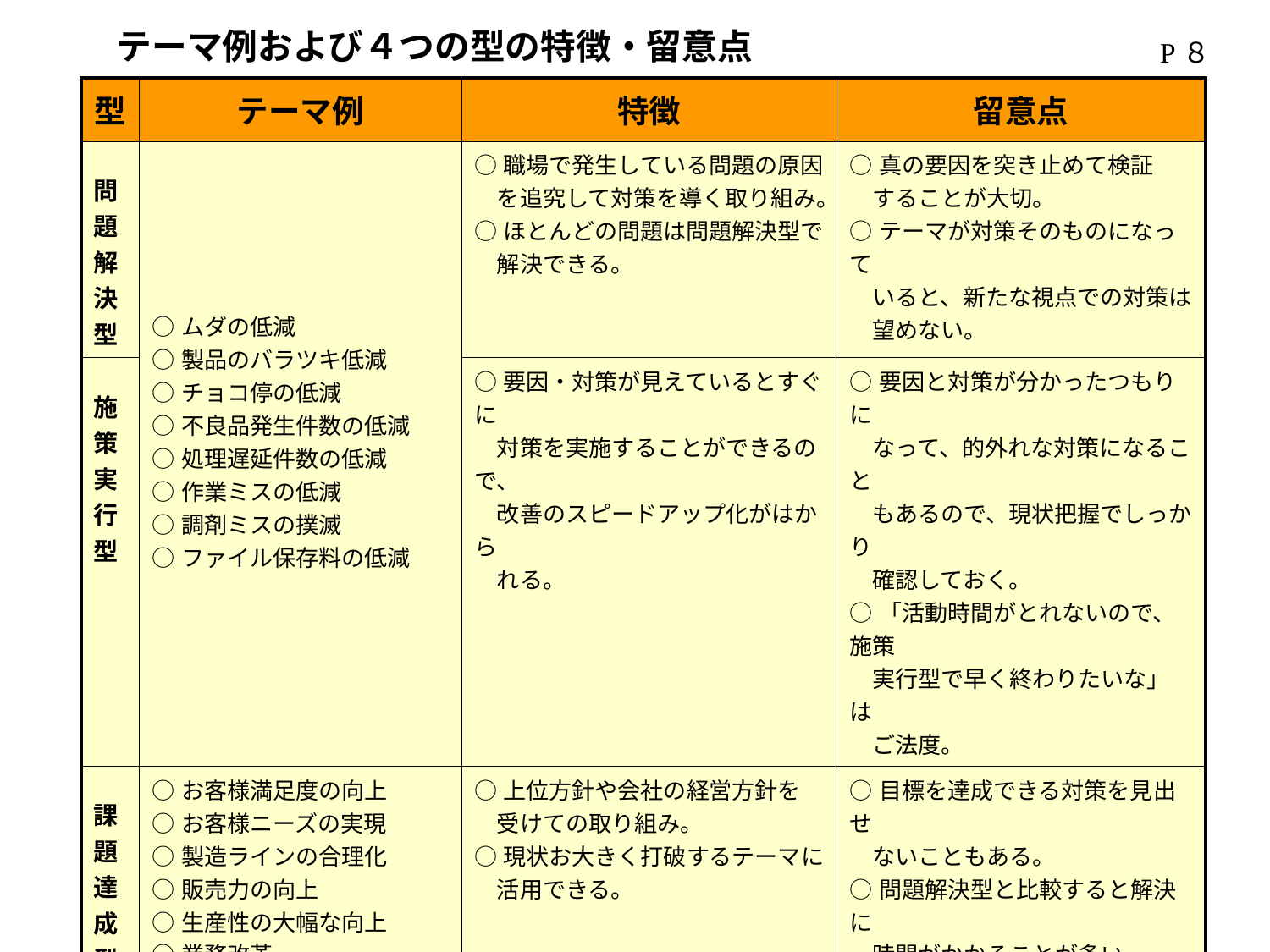

テーマ例および４つの型の特徴・留意点
P８
| 型 | テーマ例 | 特徴 | 留意点 |
| --- | --- | --- | --- |
| 問題解決型 | ○ムダの低減 ○製品のバラツキ低減 ○チョコ停の低減 ○不良品発生件数の低減 ○処理遅延件数の低減 ○作業ミスの低減 ○調剤ミスの撲滅 ○ファイル保存料の低減 | ○職場で発生している問題の原因 　を追究して対策を導く取り組み。 ○ほとんどの問題は問題解決型で 　解決できる。 | ○真の要因を突き止めて検証 　することが大切。 ○テーマが対策そのものになって 　いると、新たな視点での対策は 　望めない。 |
| 施策実行型 |  | ○要因・対策が見えているとすぐに 　対策を実施することができるので、 　改善のスピードアップ化がはから 　れる。 | ○要因と対策が分かったつもりに 　なって、的外れな対策になること 　もあるので、現状把握でしっかり 　確認しておく。 ○「活動時間がとれないので、施策 　実行型で早く終わりたいな」 は 　ご法度。 |
| 課題達成型 | ○お客様満足度の向上 ○お客様ニーズの実現 ○製造ラインの合理化 ○販売力の向上 ○生産性の大幅な向上 ○業務改革 | ○上位方針や会社の経営方針を 　受けての取り組み。 ○現状お大きく打破するテーマに 　活用できる。 | ○目標を達成できる対策を見出せ 　ないこともある。 ○問題解決型と比較すると解決に 　時間がかかることが多い。 |
| 未然防止型 | ○ヒューマンエラー防止 ○火災発生の未然防止 ○自然災害発生時の 　　障害発生防止 ○ＰＬ問題事象の防止 ○トラブル未然防止 | ○起こしてはならない 「事故、災害、 　安全など」 への取り組み。 ○これまでの想定範囲を広げて、 　事故、トラブルを未然防止できる。 | ○専門的で難しく感じるかもしれな 　いが、チャンスがあれば挑戦して 　ほしい。 ○活動の所要時間が長くなること 　が多い。 |